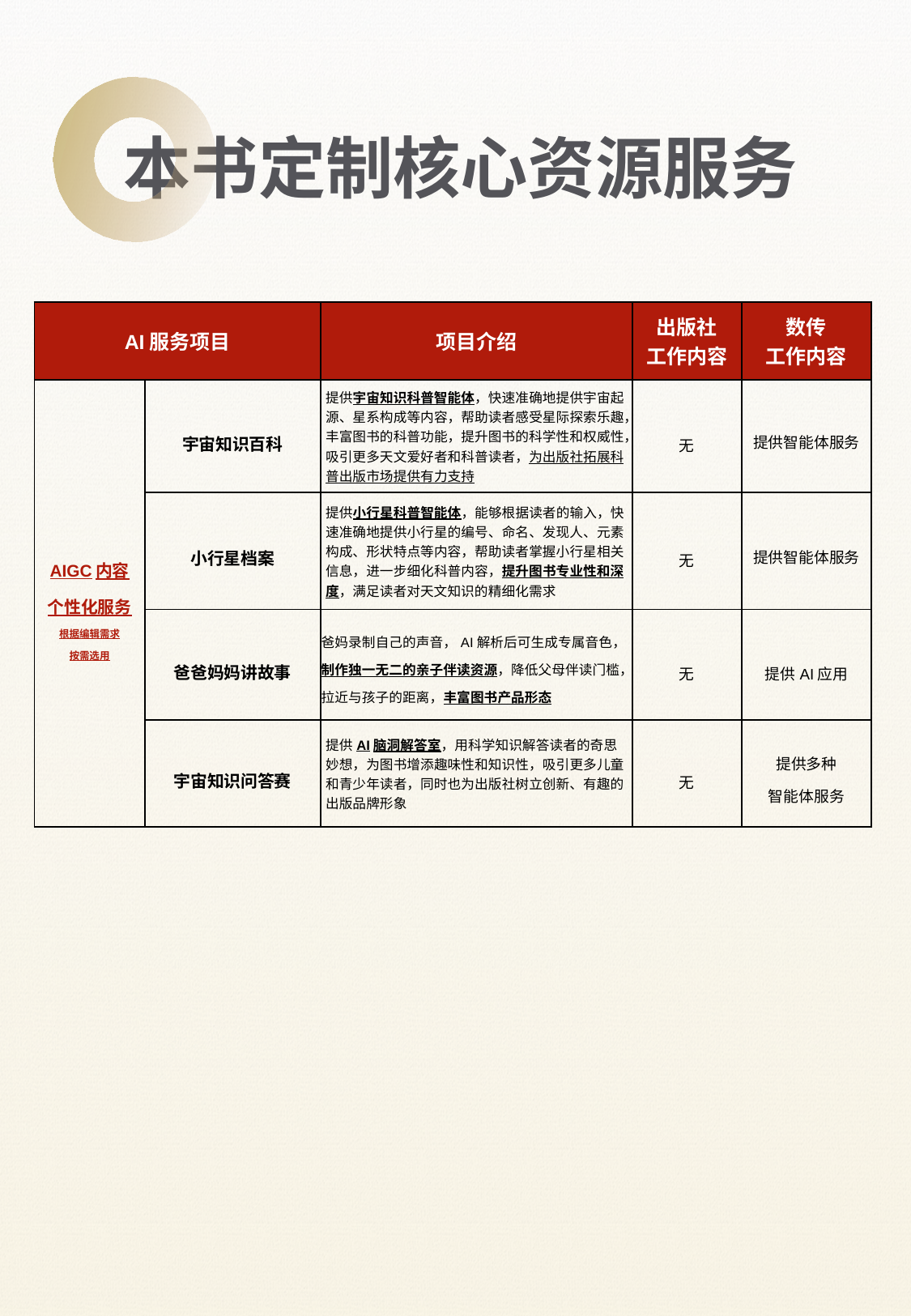

本书定制核心资源服务
| AI服务项目 |  | 项目介绍 | 出版社 工作内容 | 数传 工作内容 |
| --- | --- | --- | --- | --- |
| AIGC内容 个性化服务 根据编辑需求 按需选用 | 宇宙知识百科 | 提供宇宙知识科普智能体，快速准确地提供宇宙起源、星系构成等内容，帮助读者感受星际探索乐趣，丰富图书的科普功能，提升图书的科学性和权威性，吸引更多天文爱好者和科普读者，为出版社拓展科普出版市场提供有力支持 | 无 | 提供智能体服务 |
|  | 小行星档案 | 提供小行星科普智能体，能够根据读者的输入，快速准确地提供小行星的编号、命名、发现人、元素构成、形状特点等内容，帮助读者掌握小行星相关信息，进一步细化科普内容，提升图书专业性和深度，满足读者对天文知识的精细化需求 | 无 | 提供智能体服务 |
|  | 爸爸妈妈讲故事 | 爸妈录制自己的声音，AI解析后可生成专属音色，制作独一无二的亲子伴读资源，降低父母伴读门槛，拉近与孩子的距离，丰富图书产品形态 | 无 | 提供AI应用 |
|  | 宇宙知识问答赛 | 提供AI脑洞解答室，用科学知识解答读者的奇思妙想，为图书增添趣味性和知识性，吸引更多儿童和青少年读者，同时也为出版社树立创新、有趣的出版品牌形象 | 无 | 提供多种 智能体服务 |